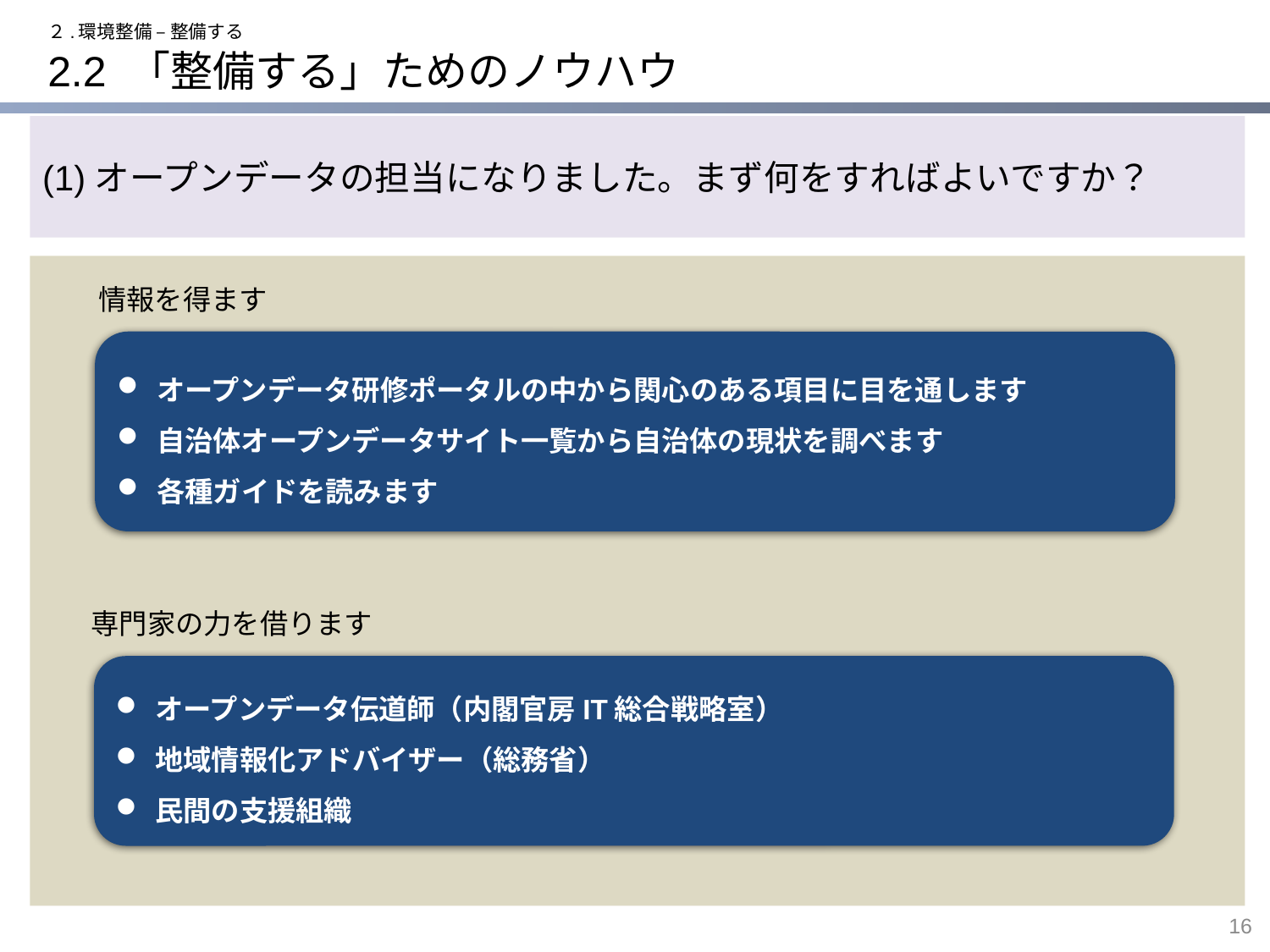

２.環境整備 – 整備する
# 2.2 「整備する」ためのノウハウ
(1)オープンデータの担当になりました。まず何をすればよいですか？

情報を得ます
オープンデータ研修ポータルの中から関心のある項目に目を通します
自治体オープンデータサイト一覧から自治体の現状を調べます
各種ガイドを読みます
専門家の力を借ります
オープンデータ伝道師（内閣官房IT総合戦略室）
地域情報化アドバイザー（総務省）
民間の支援組織
16